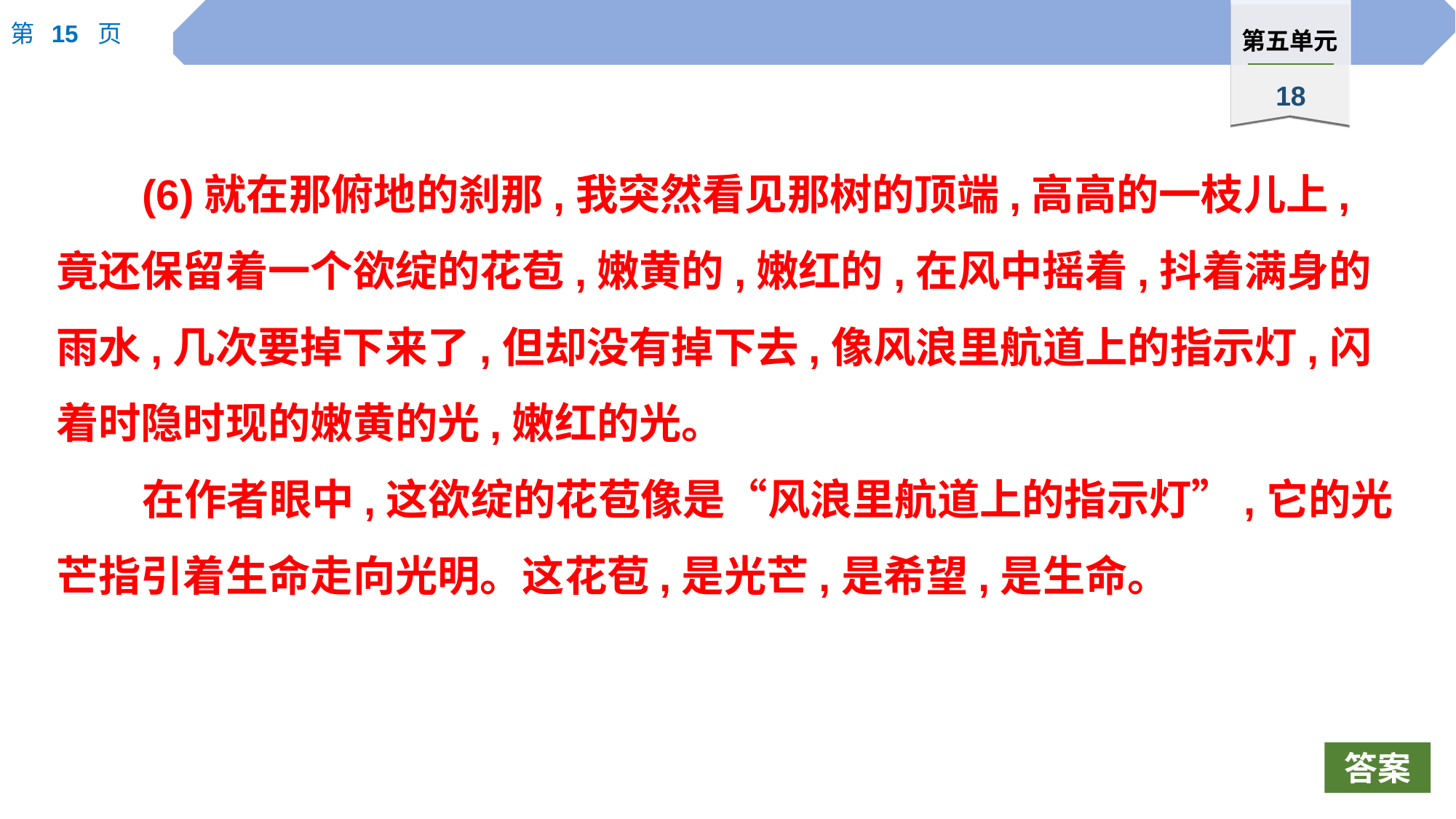

(6)就在那俯地的刹那,我突然看见那树的顶端,高高的一枝儿上,竟还保留着一个欲绽的花苞,嫩黄的,嫩红的,在风中摇着,抖着满身的雨水,几次要掉下来了,但却没有掉下去,像风浪里航道上的指示灯,闪着时隐时现的嫩黄的光,嫩红的光。
在作者眼中,这欲绽的花苞像是“风浪里航道上的指示灯”,它的光芒指引着生命走向光明。这花苞,是光芒,是希望,是生命。
答案